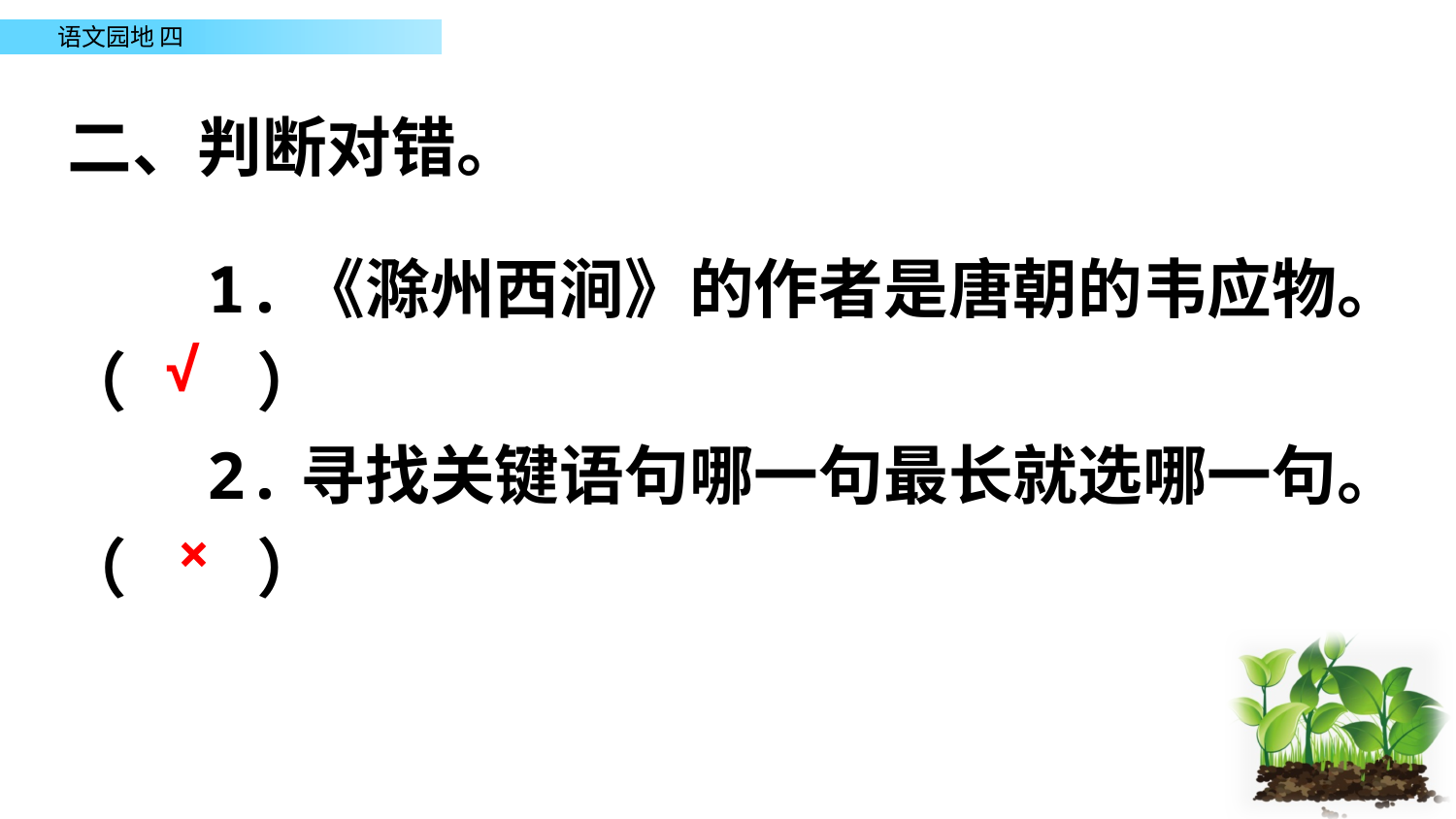

二、判断对错。
　　1.《滁州西涧》的作者是唐朝的韦应物。（　　）
　　2.寻找关键语句哪一句最长就选哪一句。（　　）
√
×